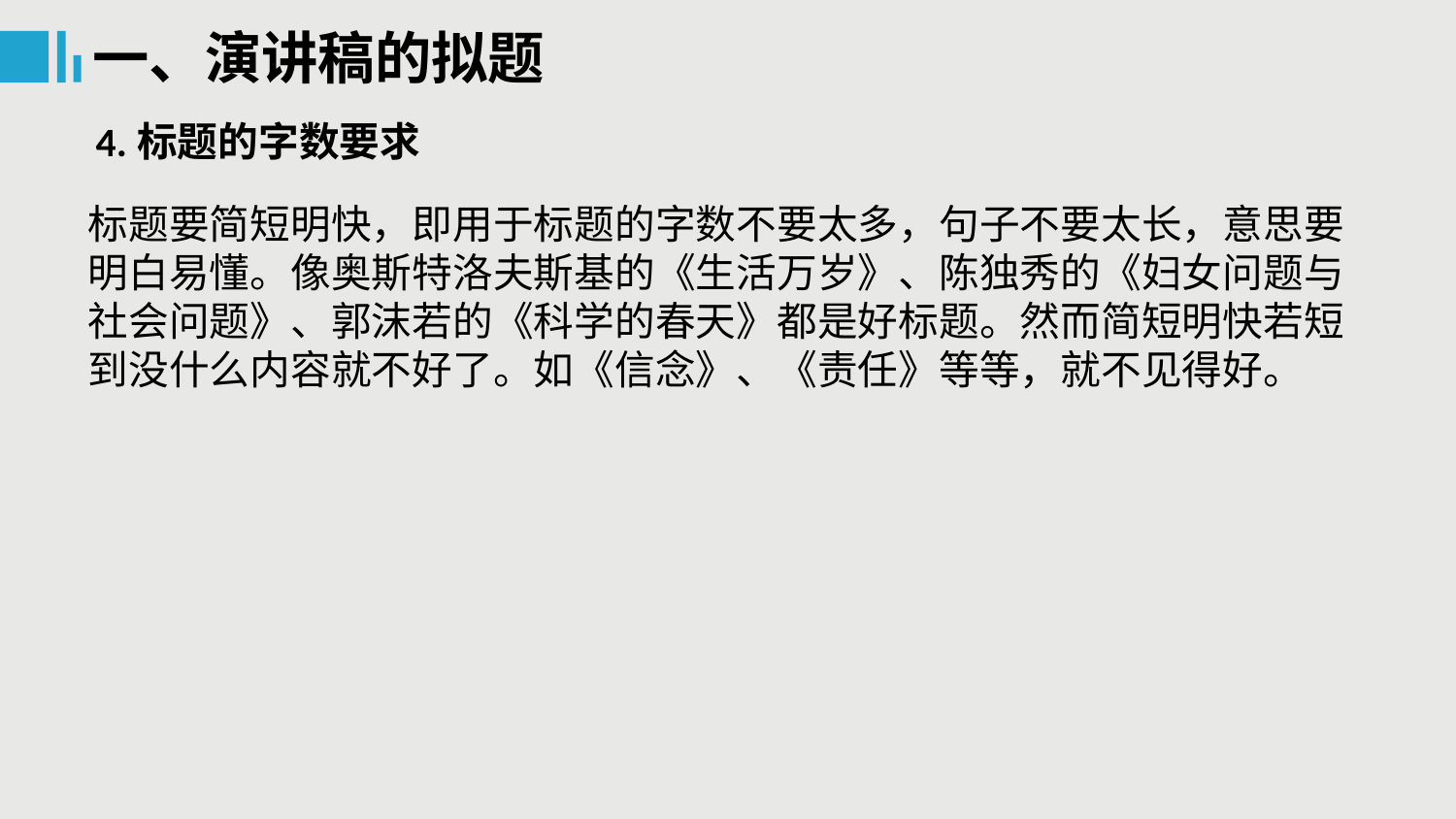

一、演讲稿的拟题

4.标题的字数要求
标题要简短明快，即用于标题的字数不要太多，句子不要太长，意思要明白易懂。像奥斯特洛夫斯基的《生活万岁》、陈独秀的《妇女问题与社会问题》、郭沫若的《科学的春天》都是好标题。然而简短明快若短到没什么内容就不好了。如《信念》、《责任》等等，就不见得好。